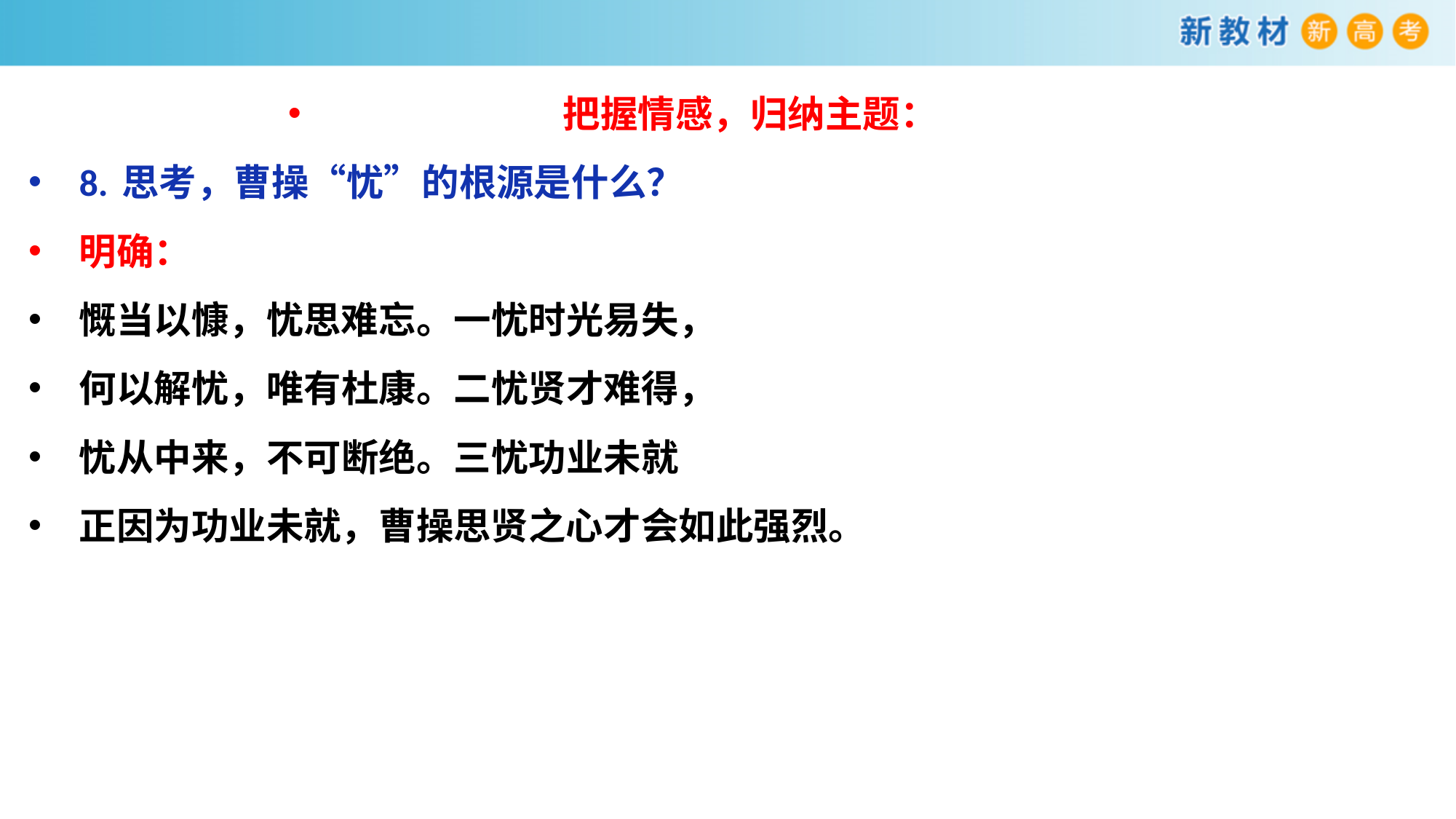

把握情感，归纳主题：
8. 思考，曹操“忧”的根源是什么？
明确：
慨当以慷，忧思难忘。一忧时光易失，
何以解忧，唯有杜康。二忧贤才难得，
忧从中来，不可断绝。三忧功业未就
正因为功业未就，曹操思贤之心才会如此强烈。